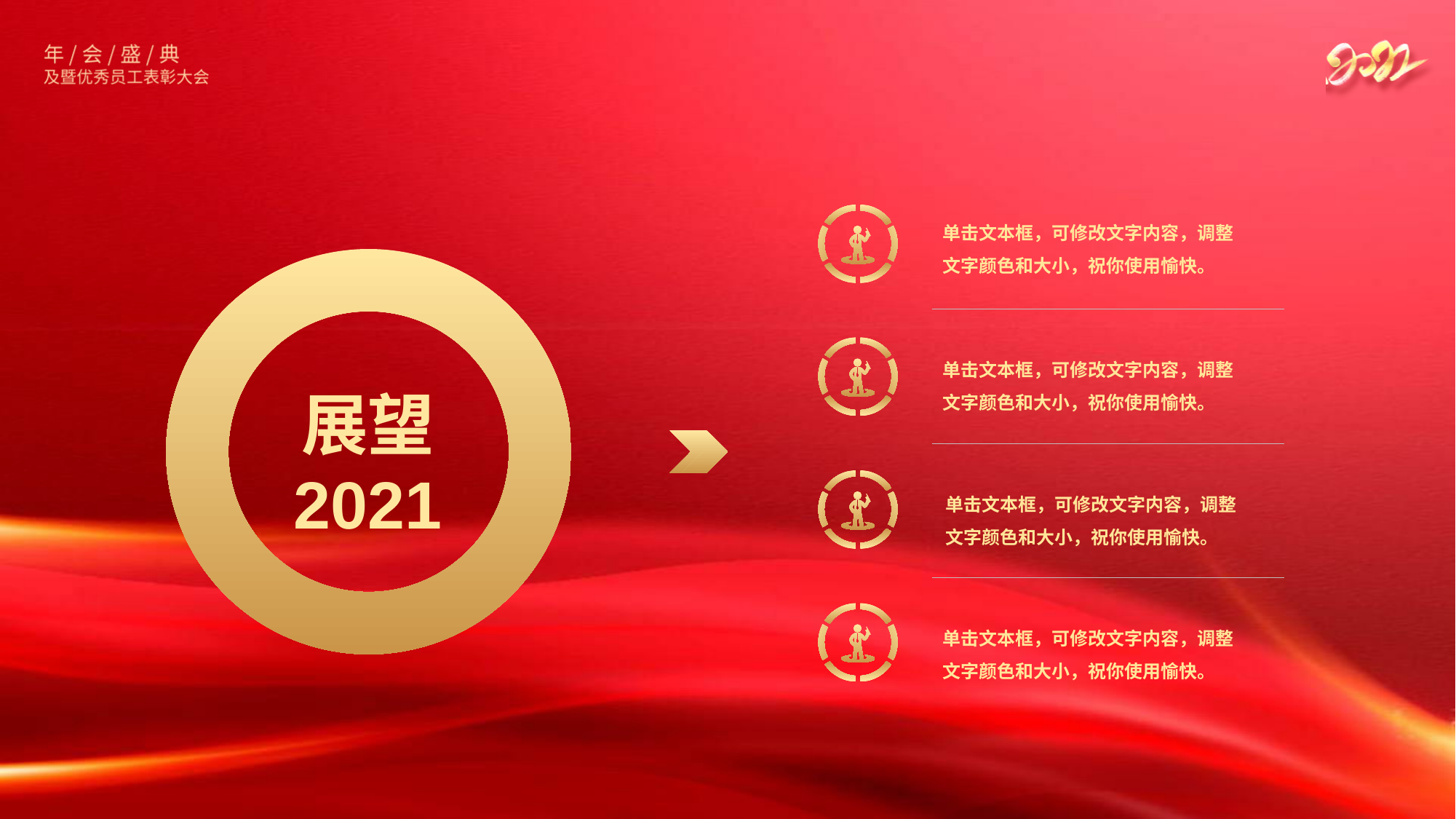

单击文本框，可修改文字内容，调整文字颜色和大小，祝你使用愉快。

单击文本框，可修改文字内容，调整文字颜色和大小，祝你使用愉快。
展望
2021

单击文本框，可修改文字内容，调整文字颜色和大小，祝你使用愉快。

单击文本框，可修改文字内容，调整文字颜色和大小，祝你使用愉快。